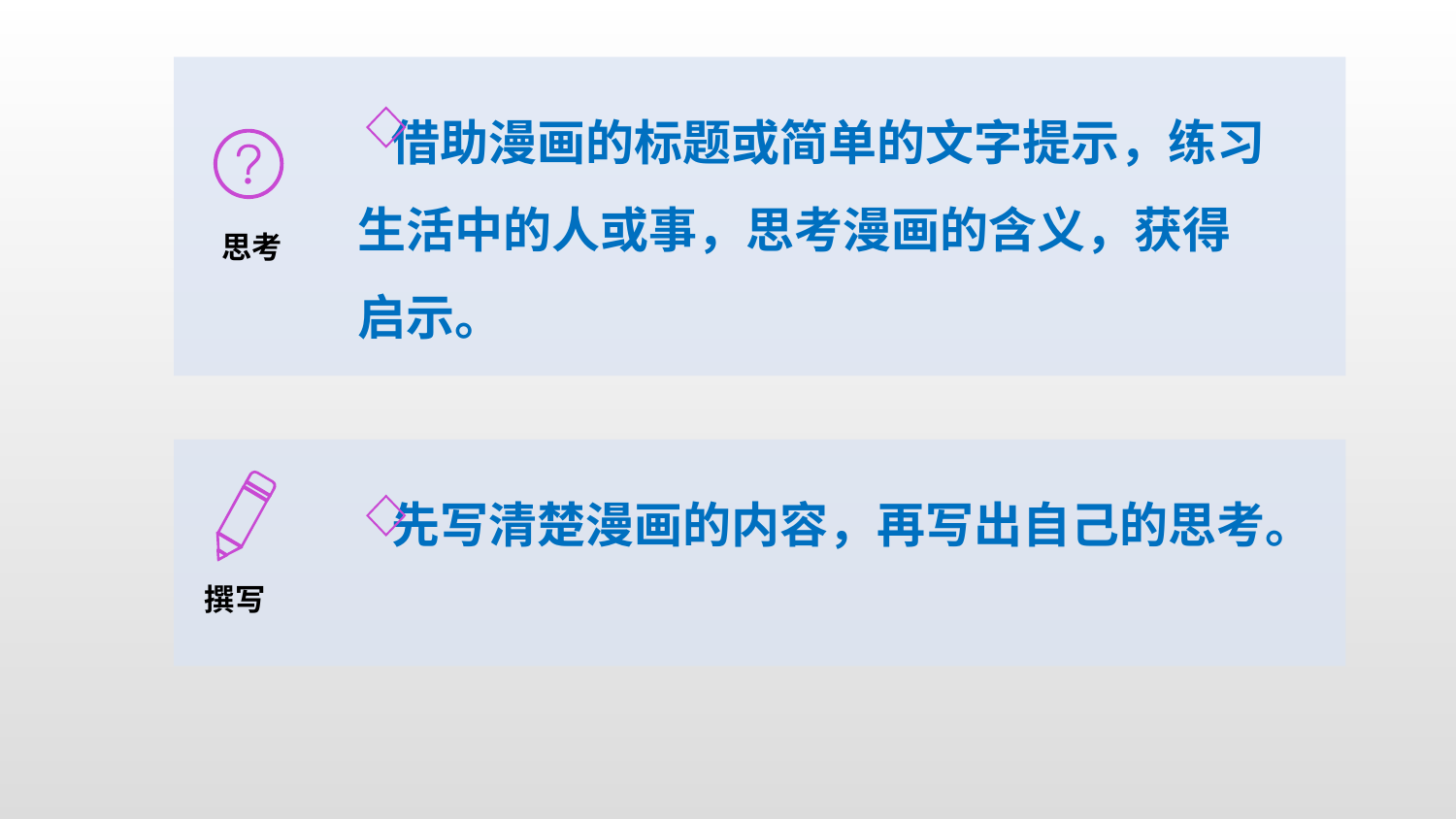

借助漫画的标题或简单的文字提示，练习生活中的人或事，思考漫画的含义，获得启示。

思考

  先写清楚漫画的内容，再写出自己的思考。

撰写